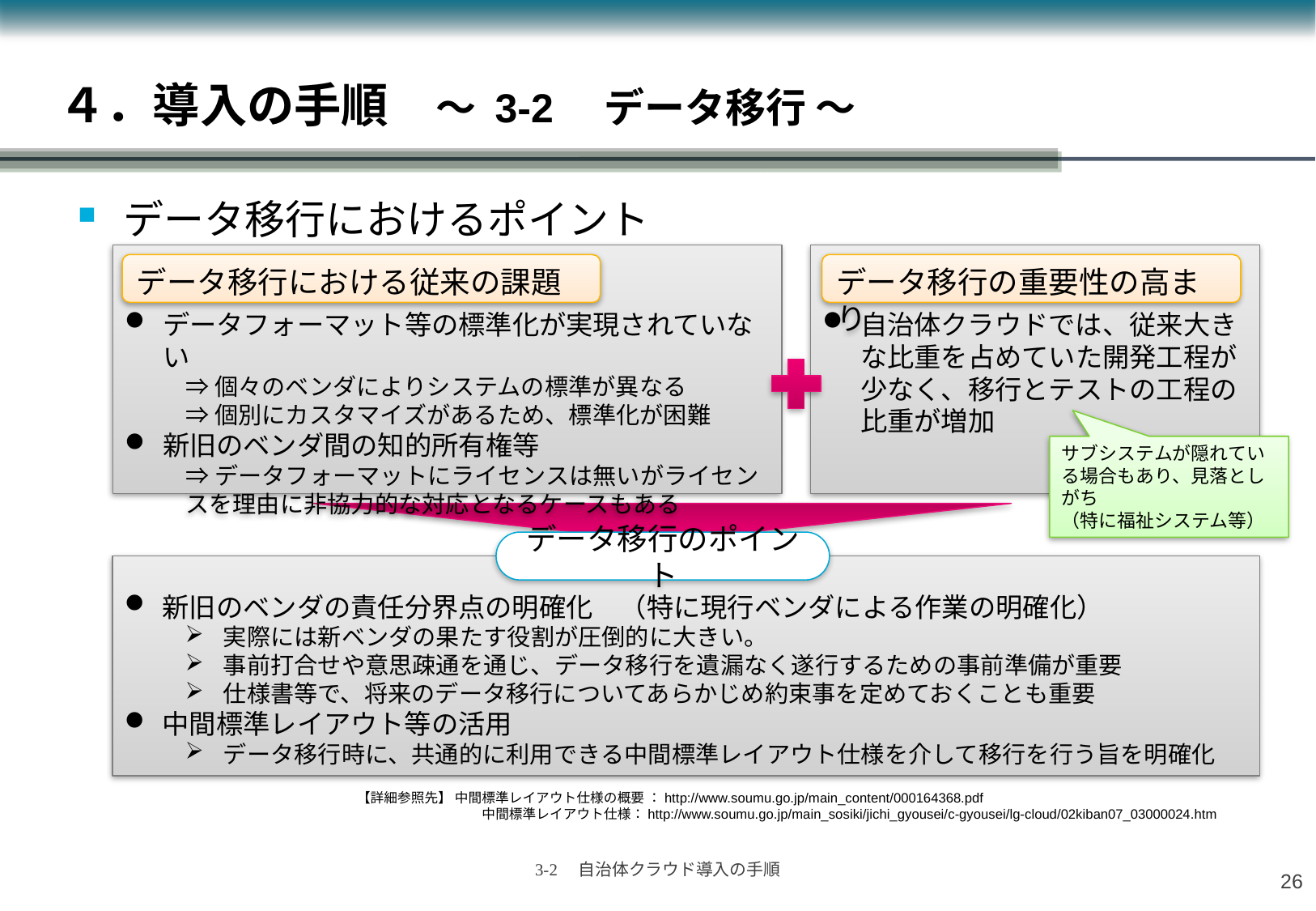

# ４．導入の手順　～ 3-2　データ移行 ～
データ移行におけるポイント

データフォーマット等の標準化が実現されていない
⇒個々のベンダによりシステムの標準が異なる
⇒個別にカスタマイズがあるため、標準化が困難
新旧のベンダ間の知的所有権等
⇒データフォーマットにライセンスは無いがライセンスを理由に非協力的な対応となるケースもある

自治体クラウドでは、従来大きな比重を占めていた開発工程が少なく、移行とテストの工程の比重が増加
データ移行における従来の課題
データ移行の重要性の高まり

サブシステムが隠れている場合もあり、見落としがち
（特に福祉システム等）

データ移行のポイント

新旧のベンダの責任分界点の明確化　（特に現行ベンダによる作業の明確化）
実際には新ベンダの果たす役割が圧倒的に大きい。
事前打合せや意思疎通を通じ、データ移行を遺漏なく遂行するための事前準備が重要
仕様書等で、将来のデータ移行についてあらかじめ約束事を定めておくことも重要
中間標準レイアウト等の活用
データ移行時に、共通的に利用できる中間標準レイアウト仕様を介して移行を行う旨を明確化

【詳細参照先】 中間標準レイアウト仕様の概要 ：http://www.soumu.go.jp/main_content/000164368.pdf
　　　　 　　　　　中間標準レイアウト仕様：http://www.soumu.go.jp/main_sosiki/jichi_gyousei/c-gyousei/lg-cloud/02kiban07_03000024.htm
26
3-2　自治体クラウド導入の手順